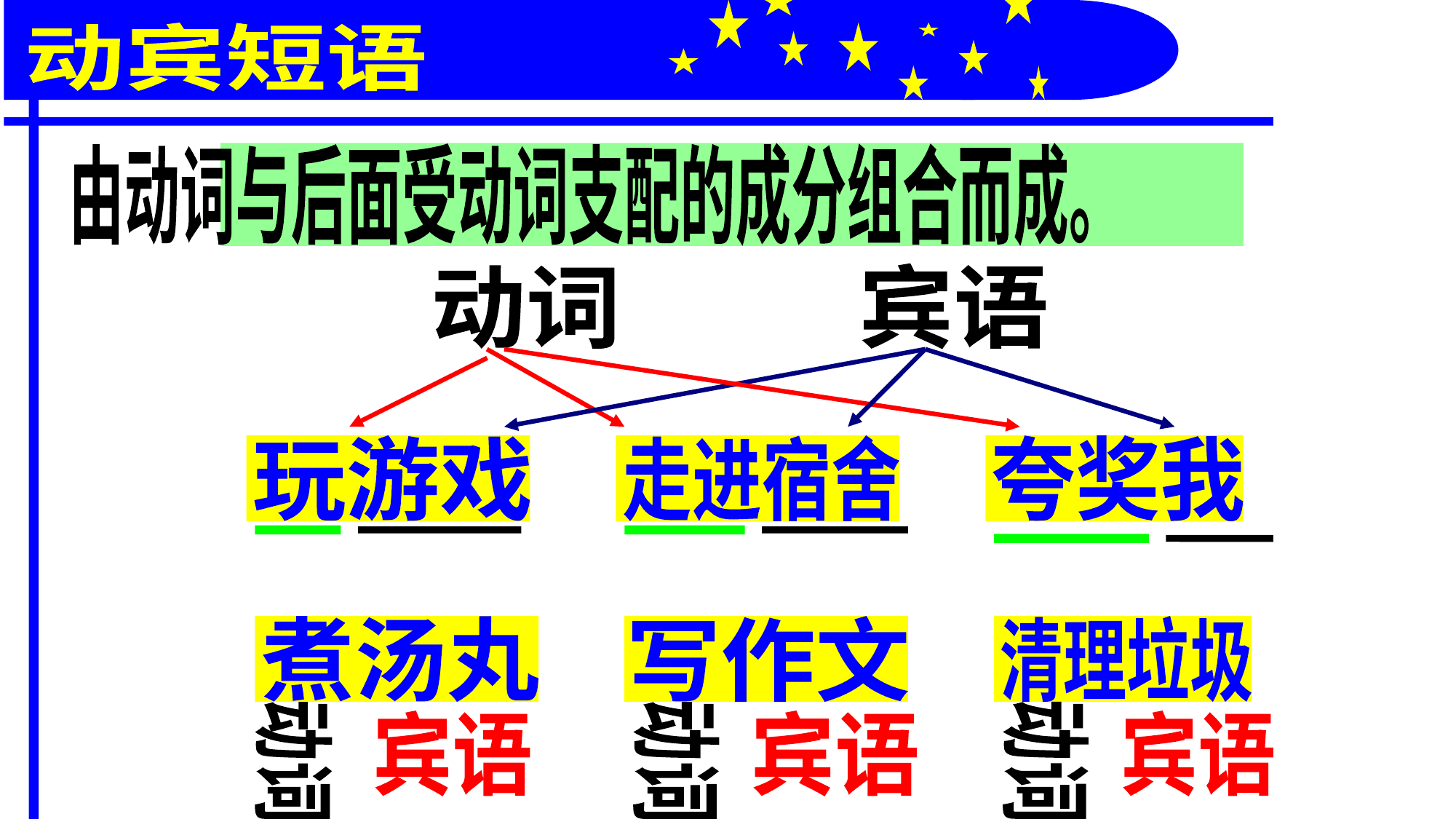

动宾短语
由动词与后面受动词支配的成分组合而成。

动词           宾语

玩游戏

走进宿舍

夸奖我

煮汤丸

写作文

清理垃圾
宾语
宾语
宾语
动词
动词
动词